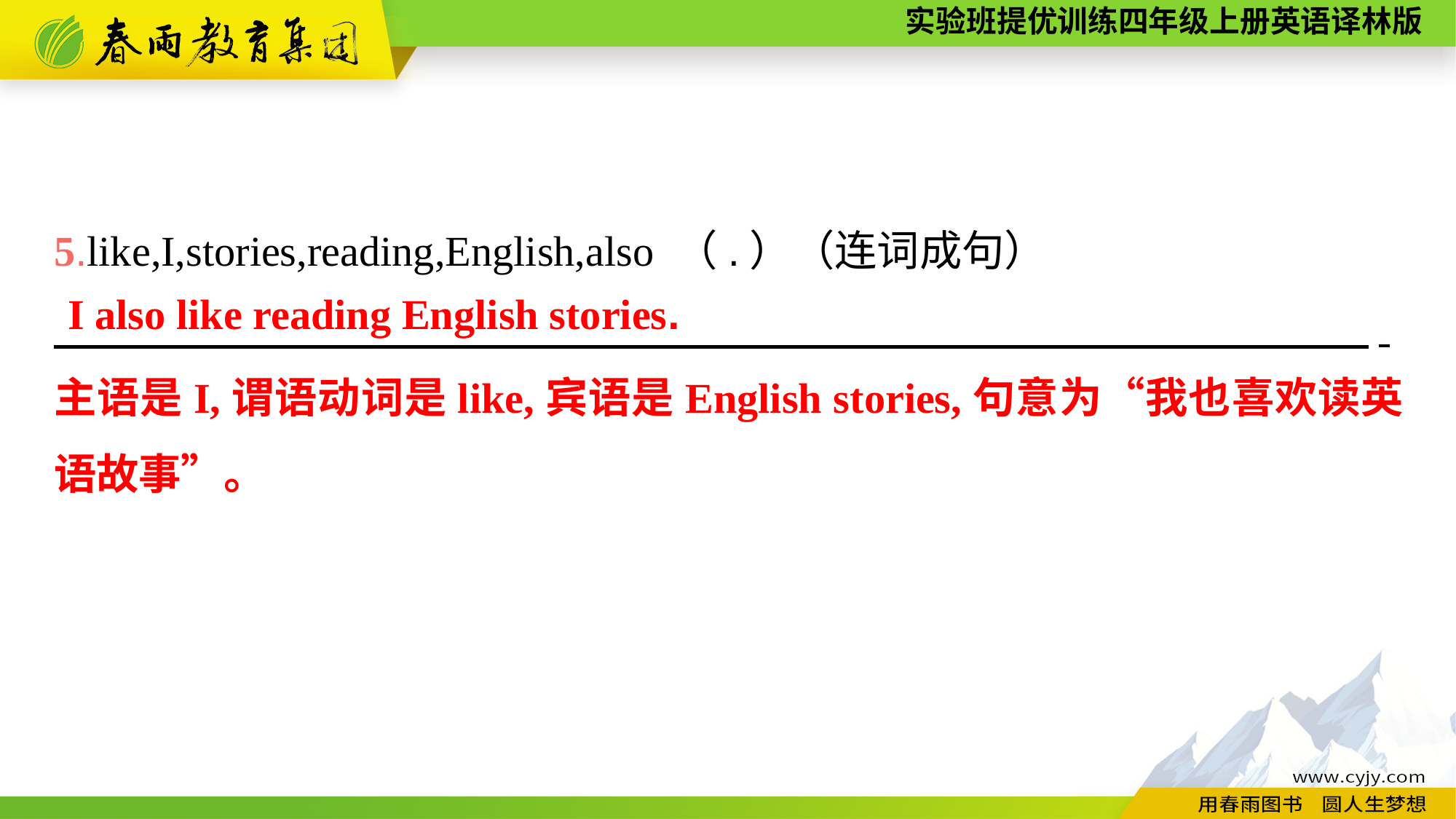

5.like,I,stories,reading,English,also （.）（连词成句）
　　　　　　　　　　　　　　　　　　　　　　　　　　　　　　　.
I also like reading English stories.
主语是I,谓语动词是like,宾语是English stories,句意为“我也喜欢读英语故事”。